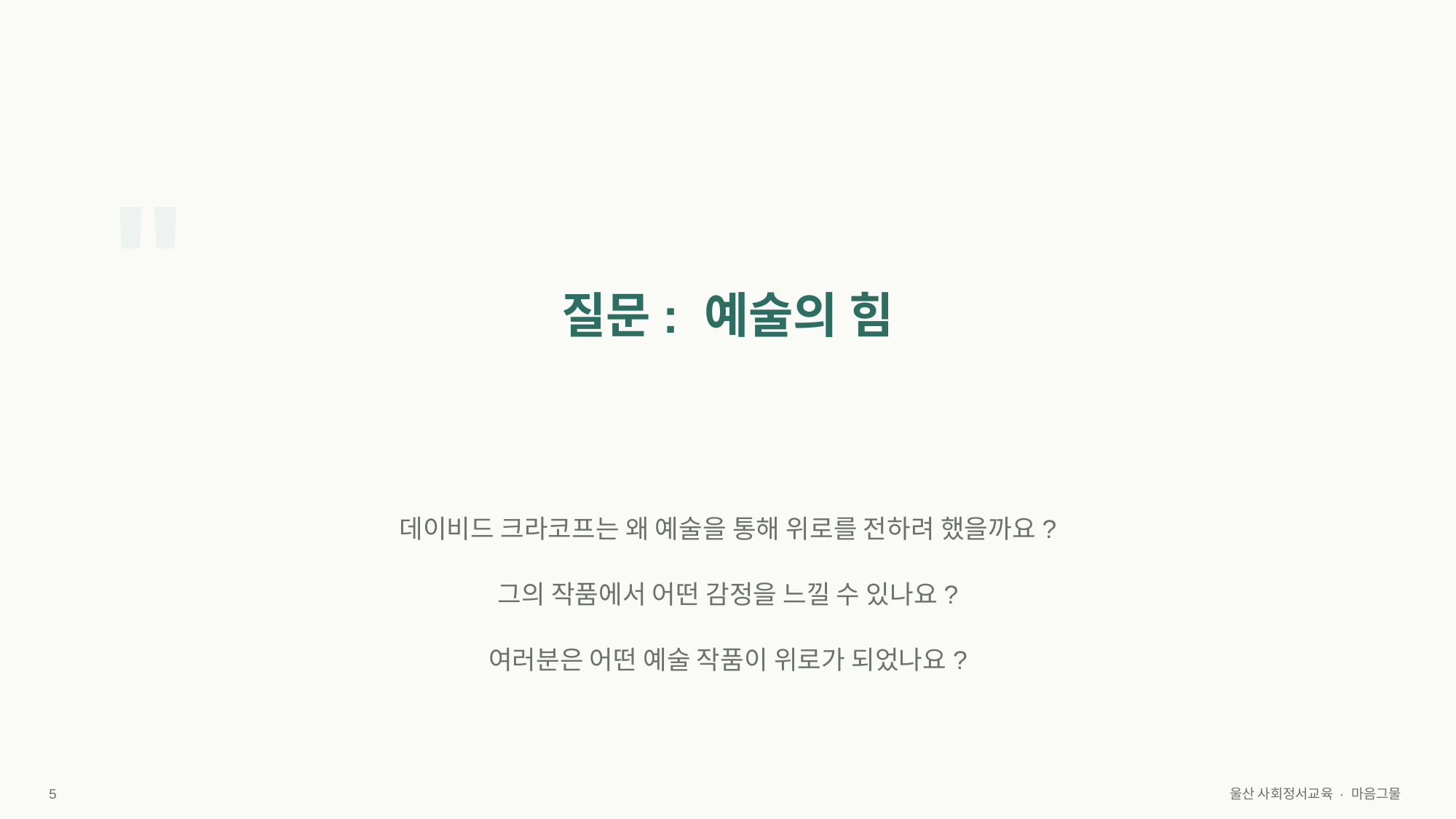

"
질문: 예술의 힘
데이비드 크라코프는 왜 예술을 통해 위로를 전하려 했을까요?
그의 작품에서 어떤 감정을 느낄 수 있나요?
여러분은 어떤 예술 작품이 위로가 되었나요?
5
울산 사회정서교육 · 마음그물